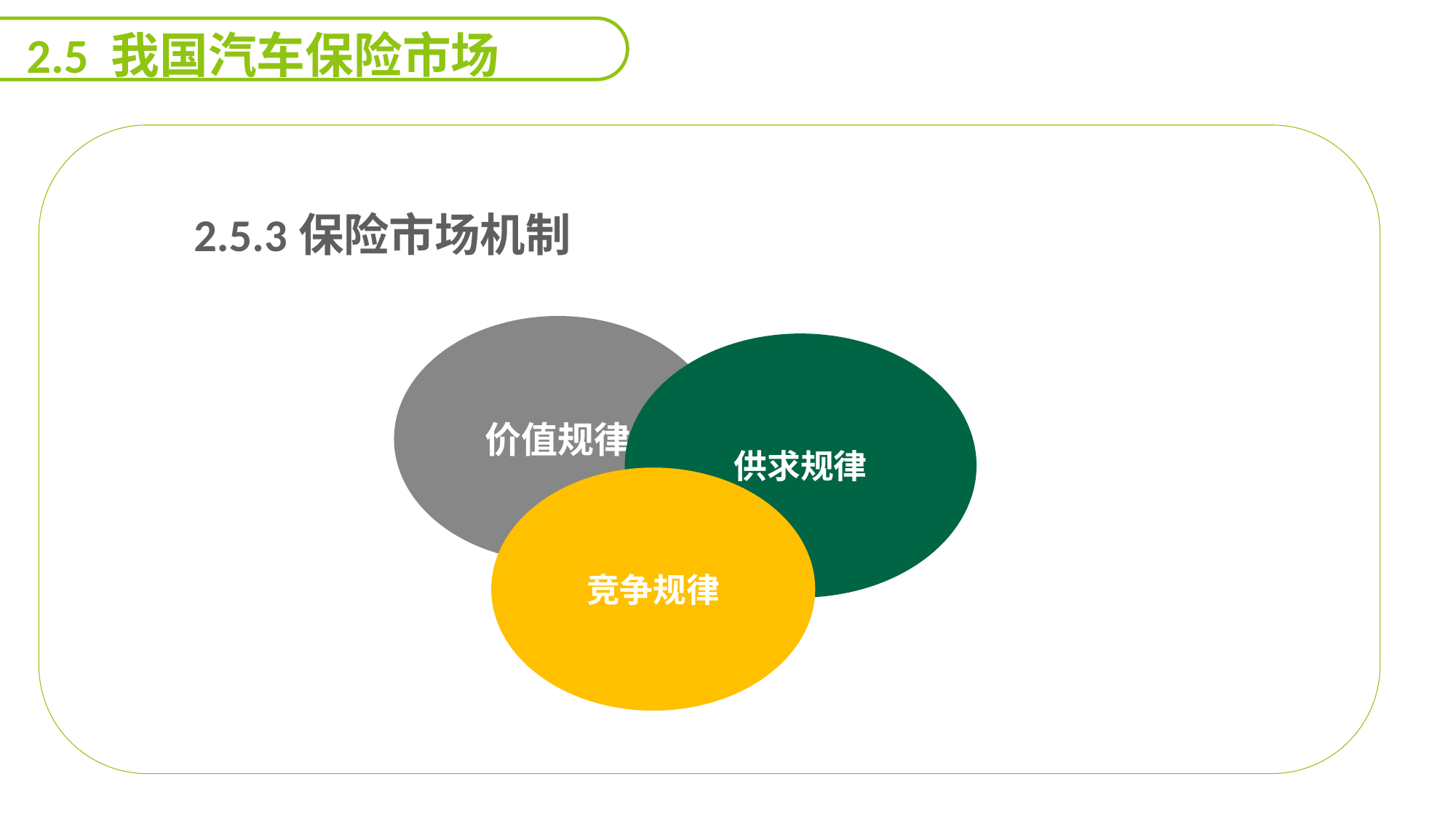

2.5 我国汽车保险市场

 2.5.3保险市场机制

能力
目标
价值规律
供求规律
完全垄断型
竞争规律
垄断竞争型
寡头垄断型
延迟符